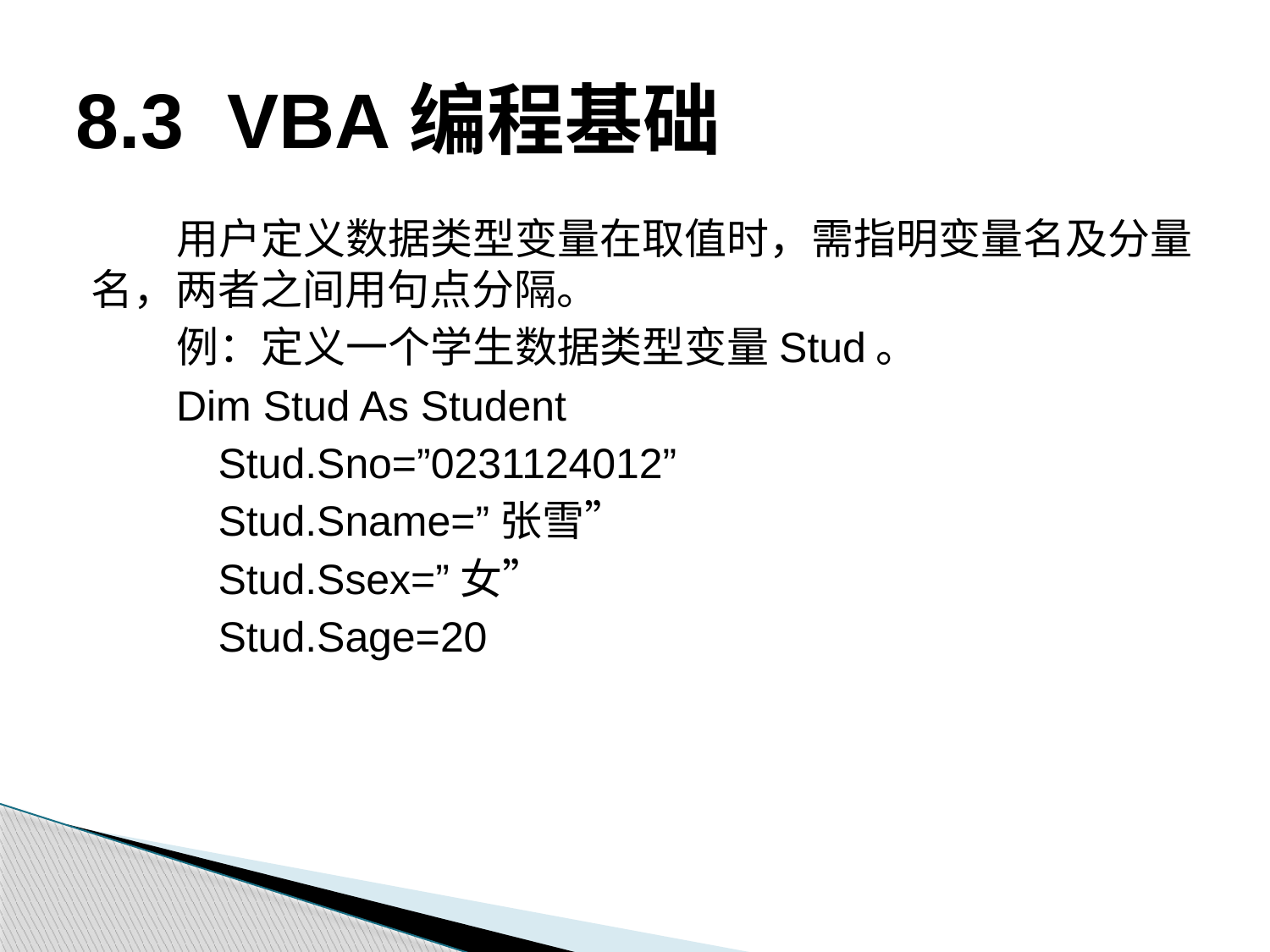

# 8.3  VBA编程基础
用户定义数据类型变量在取值时，需指明变量名及分量名，两者之间用句点分隔。
例：定义一个学生数据类型变量Stud。
Dim Stud As Student
	Stud.Sno=”0231124012”
	Stud.Sname=”张雪”
	Stud.Ssex=”女”
	Stud.Sage=20